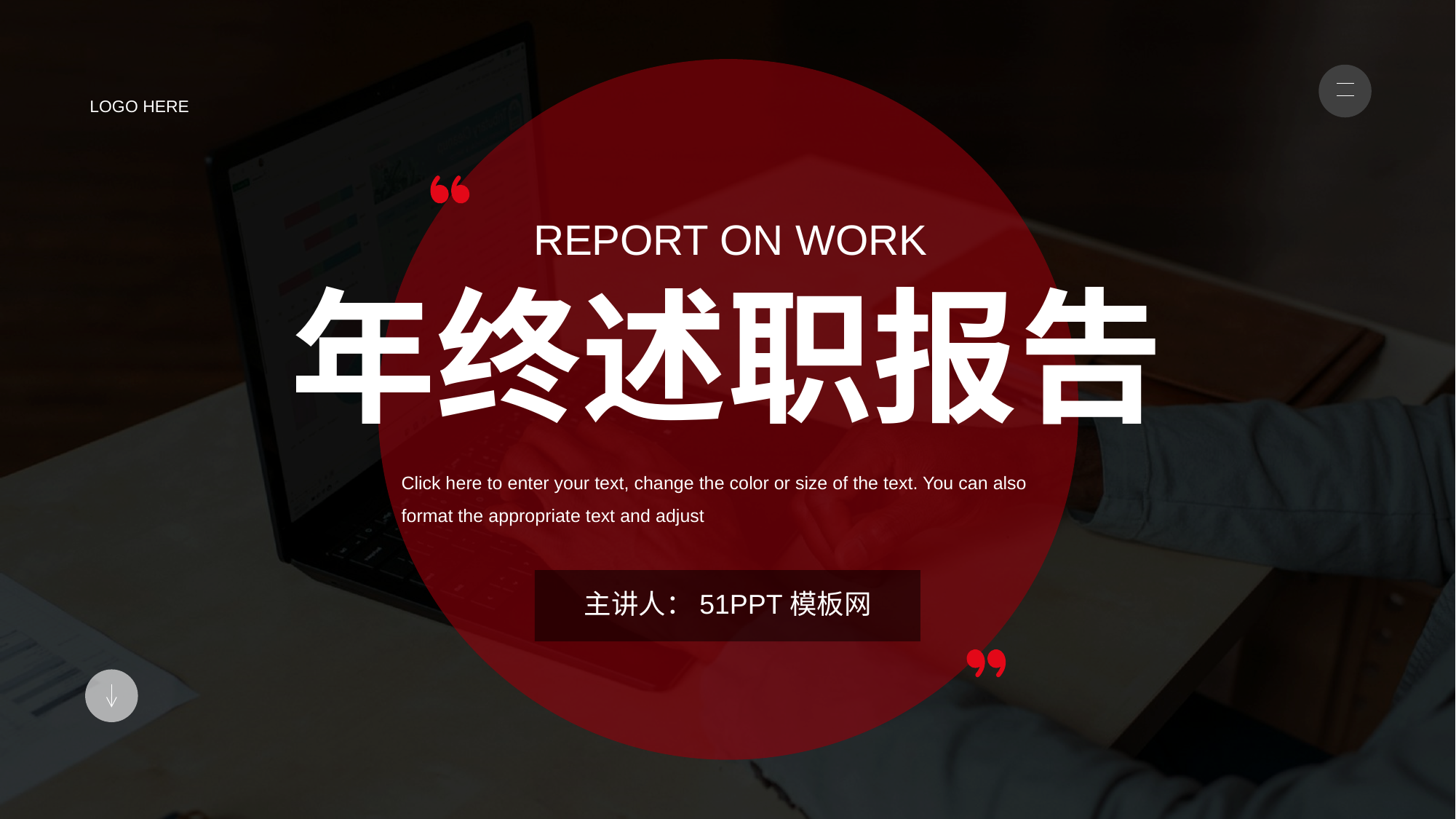

LOGO HERE

REPORT ON WORK
年终述职报告

Click here to enter your text, change the color or size of the text. You can also format the appropriate text and adjust

主讲人：51PPT模板网